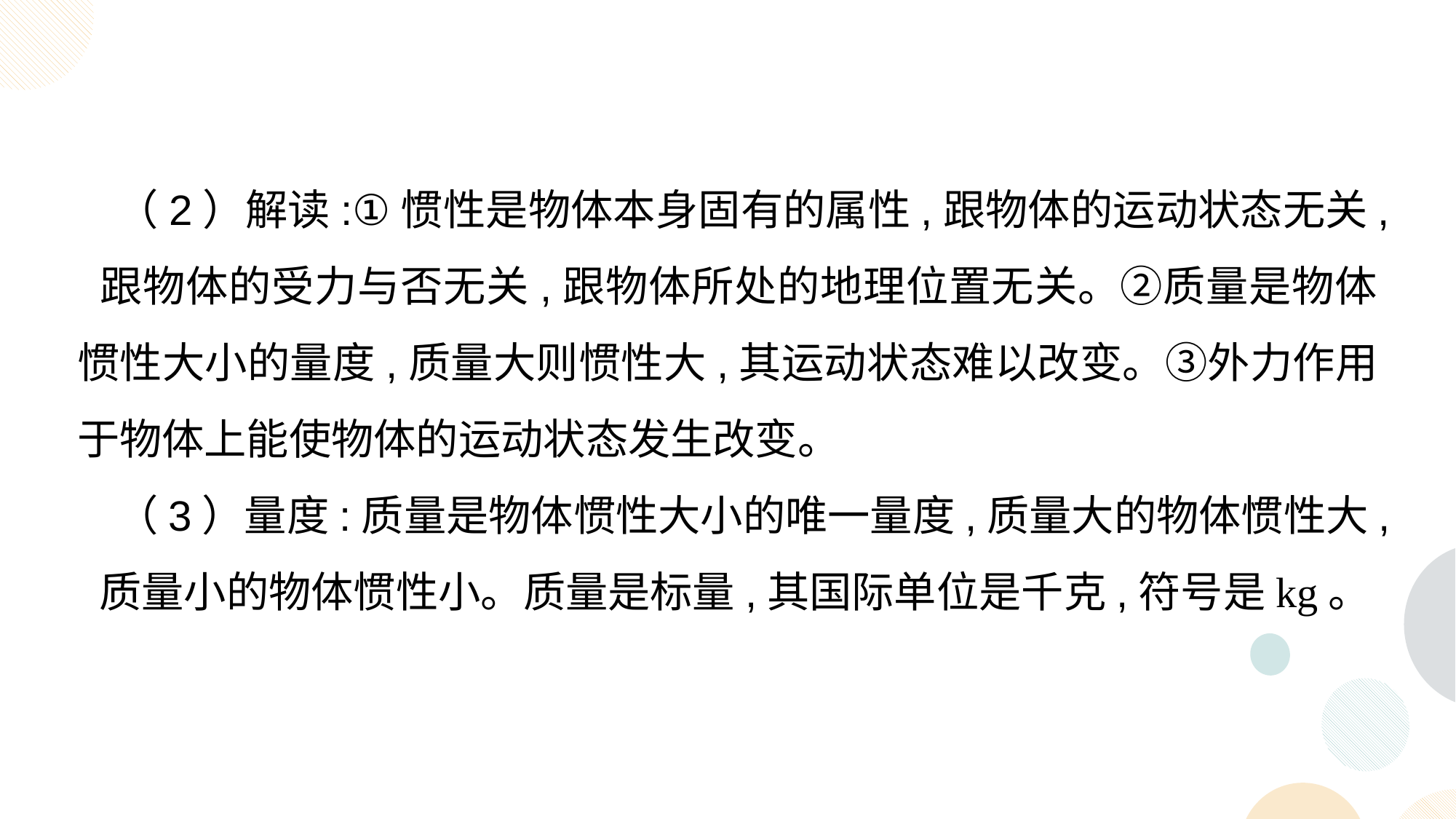

（2）解读:①惯性是物体本身固有的属性,跟物体的运动状态无关, 跟物体的受力与否无关,跟物体所处的地理位置无关。②质量是物体惯性大小的量度,质量大则惯性大,其运动状态难以改变。③外力作用于物体上能使物体的运动状态发生改变。
   （3）量度:质量是物体惯性大小的唯一量度,质量大的物体惯性大, 质量小的物体惯性小。质量是标量,其国际单位是千克,符号是kg。